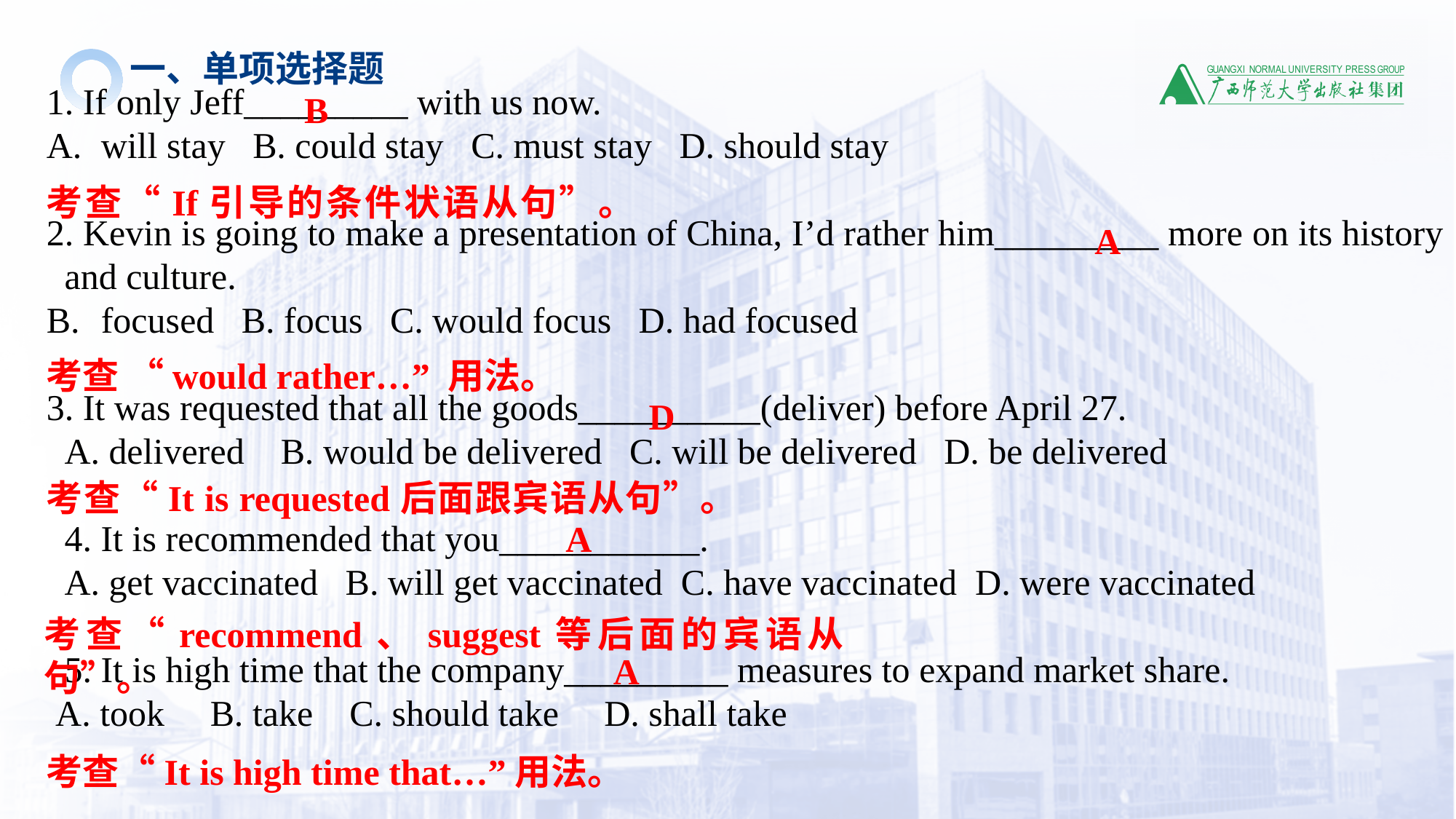

一、单项选择题

1. If only Jeff_________ with us now.
will stay   B. could stay   C. must stay   D. should stay

2. Kevin is going to make a presentation of China, I’d rather him_________ more on its history and culture.
focused   B. focus   C. would focus   D. had focused

3. It was requested that all the goods__________(deliver) before April 27.
A. delivered    B. would be delivered   C. will be delivered   D. be delivered

4. It is recommended that you___________.
A. get vaccinated   B. will get vaccinated  C. have vaccinated  D. were vaccinated

5. It is high time that the company_________ measures to expand market share.
A. took     B. take    C. should take     D. shall take
B

考查“If引导的条件状语从句”。
A
考查 “would rather…” 用法。
D
考查“It is requested后面跟宾语从句”。
A
考查“recommend、suggest等后面的宾语从句”。
A
考查“It is high time that…”用法。